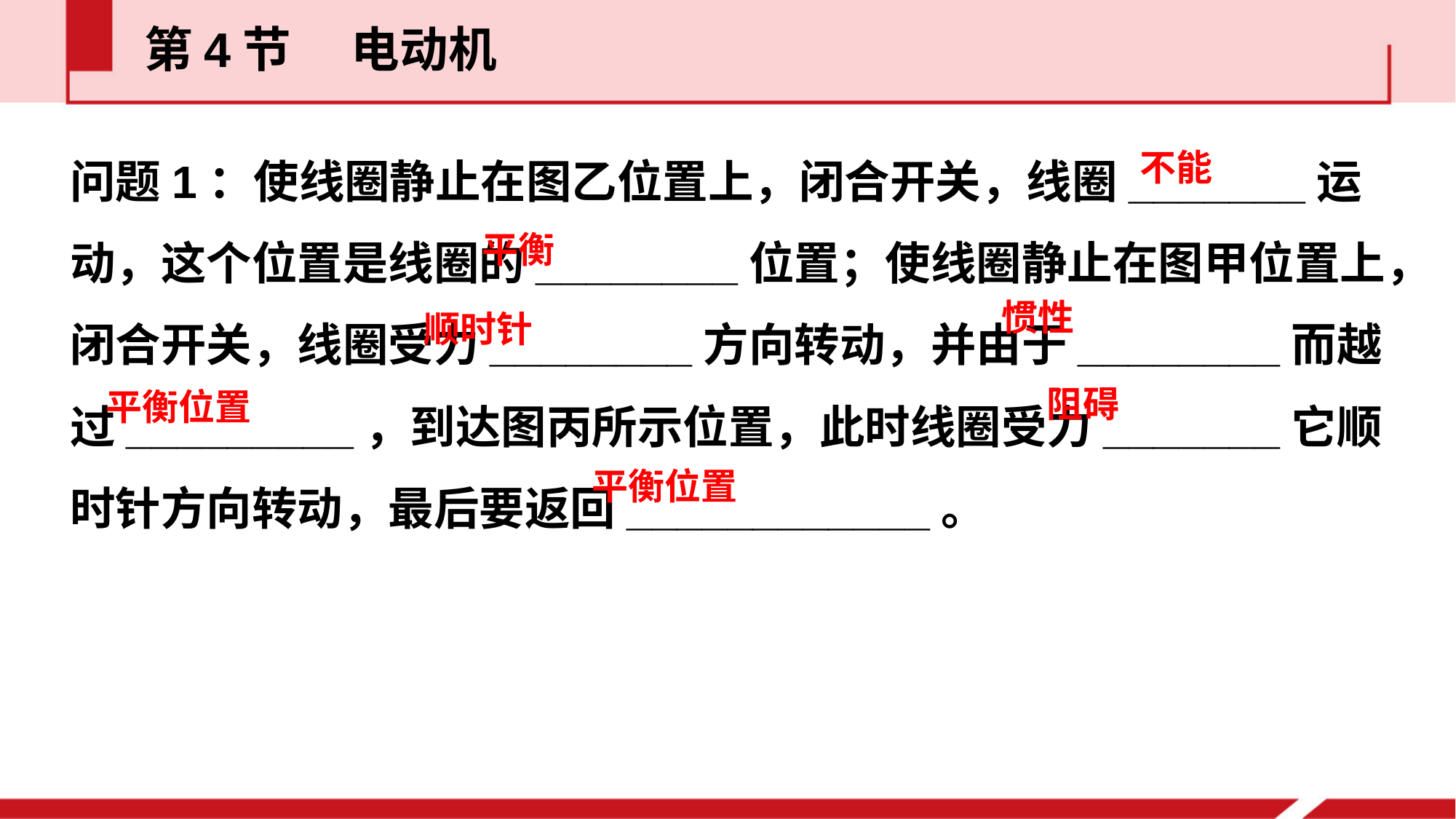

第4节  电动机
问题1：使线圈静止在图乙位置上，闭合开关，线圈_______运动，这个位置是线圈的________位置；使线圈静止在图甲位置上，闭合开关，线圈受力________方向转动，并由于________而越过_________，到达图丙所示位置，此时线圈受力_______它顺时针方向转动，最后要返回____________。
不能
平衡
惯性
顺时针
阻碍
平衡位置
平衡位置